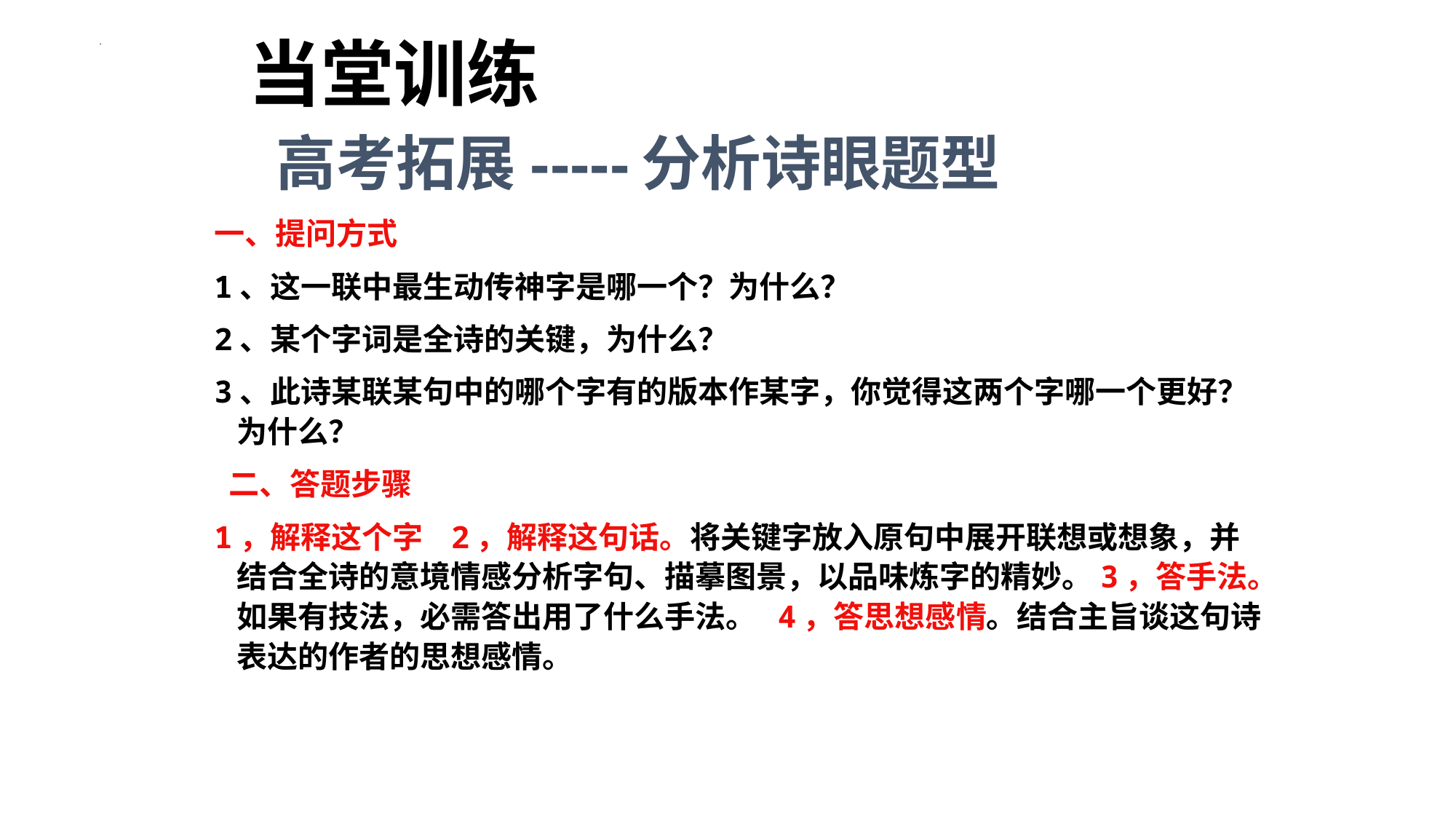

当堂训练
# 高考拓展-----分析诗眼题型
一、提问方式
1、这一联中最生动传神字是哪一个？为什么？
2、某个字词是全诗的关键，为什么？
3、此诗某联某句中的哪个字有的版本作某字，你觉得这两个字哪一个更好？为什么？
 二、答题步骤
1，解释这个字   2，解释这句话。将关键字放入原句中展开联想或想象，并结合全诗的意境情感分析字句、描摹图景，以品味炼字的精妙。3，答手法。如果有技法，必需答出用了什么手法。  4，答思想感情。结合主旨谈这句诗表达的作者的思想感情。